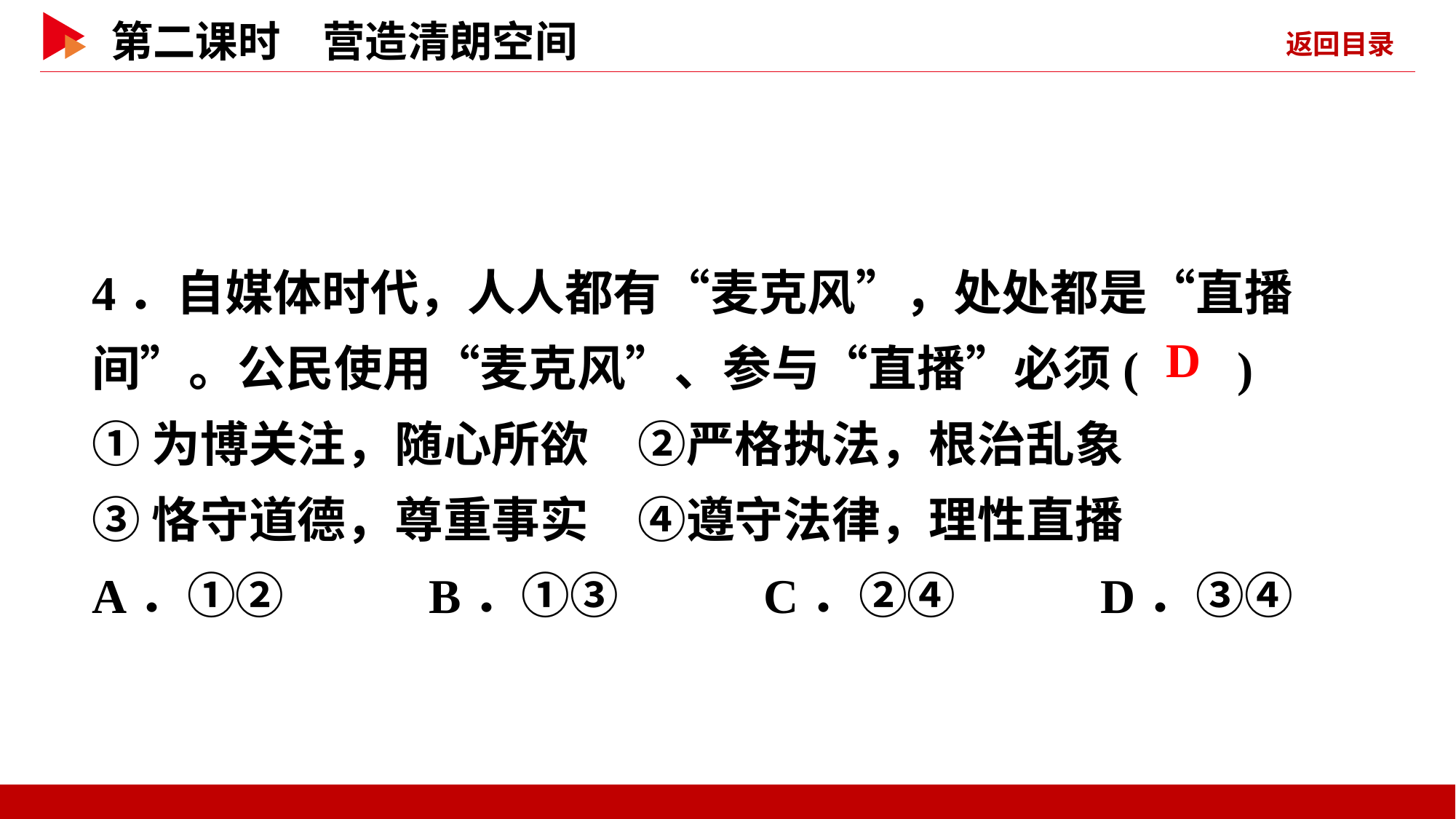

4．自媒体时代，人人都有“麦克风”，处处都是“直播间”。公民使用“麦克风”、参与“直播”必须(        )
①为博关注，随心所欲　②严格执法，根治乱象
③恪守道德，尊重事实　④遵守法律，理性直播
A．①②            B．①③            C．②④            D．③④
   D